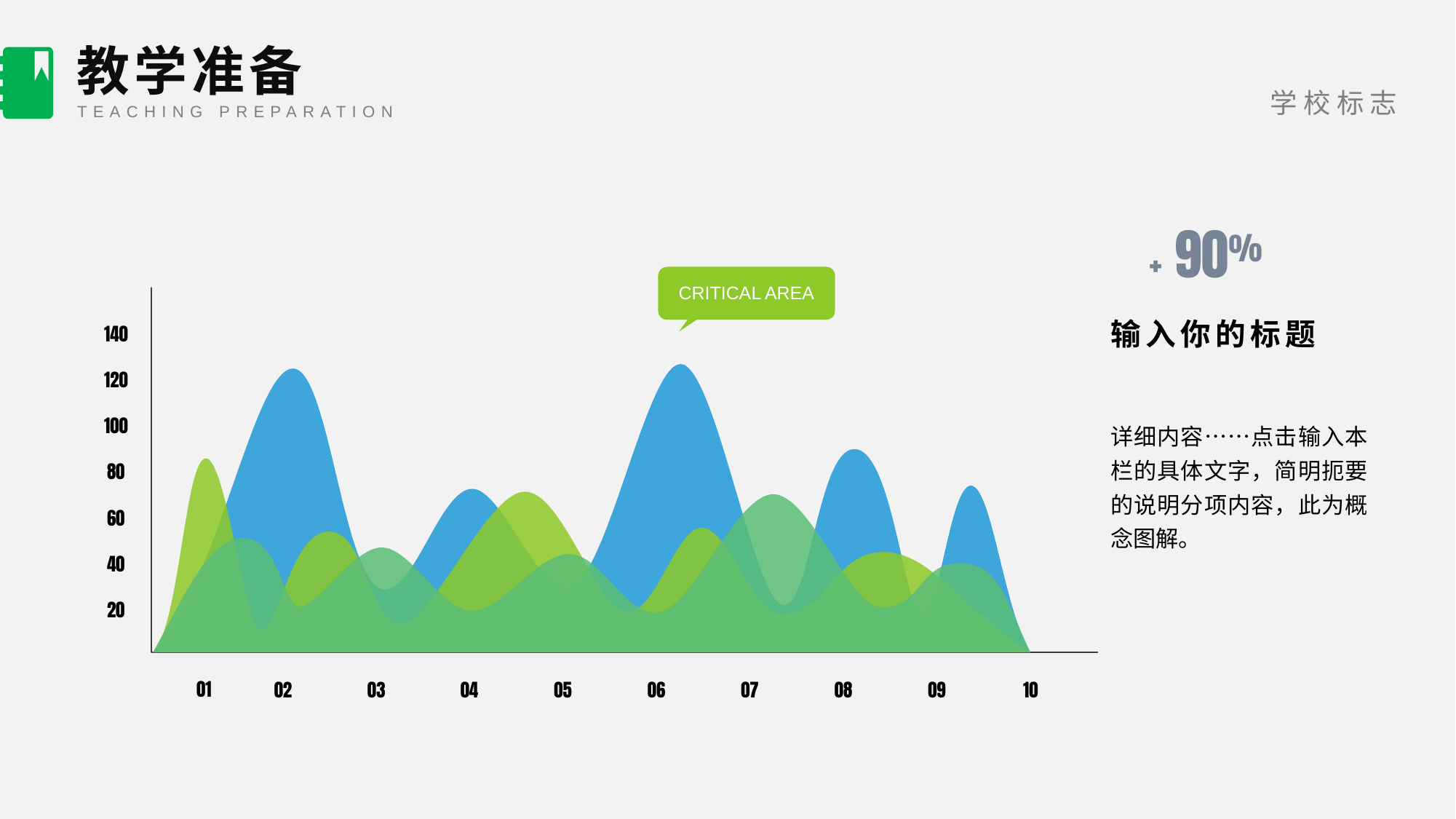

教学准备
TEACHING PREPARATION
+ 90%

CRITICAL AREA
输入你的标题

详细内容……点击输入本栏的具体文字，简明扼要的说明分项内容，此为概念图解。
140
120

100
80

60
40
20
01
03
04
05
06
07
08
09
10
02